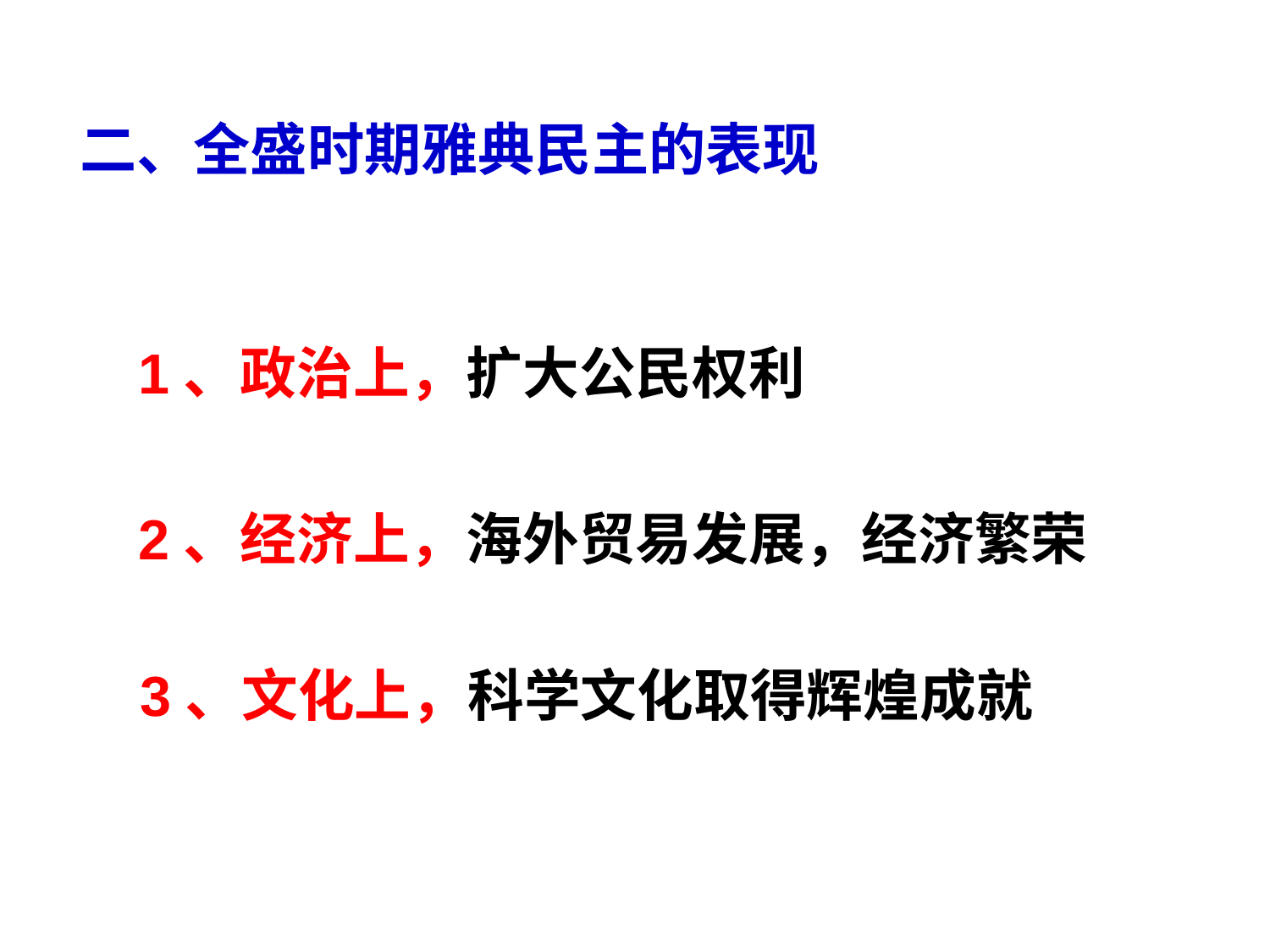

二、全盛时期雅典民主的表现
1、政治上，扩大公民权利

2、经济上，海外贸易发展，经济繁荣
3、文化上，科学文化取得辉煌成就